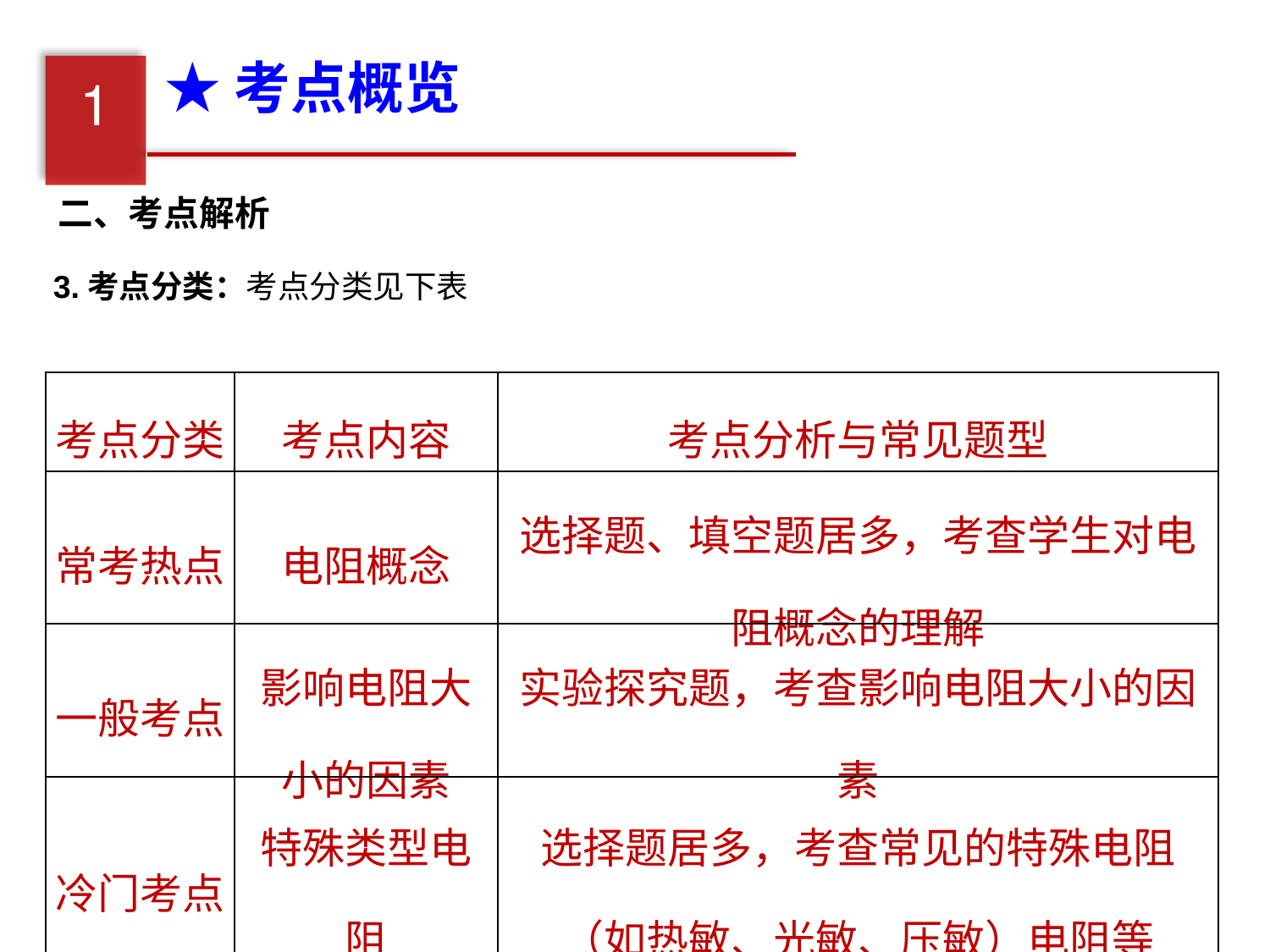

★考点概览

1
二、考点解析
3.考点分类：考点分类见下表
| 考点分类 | 考点内容 | 考点分析与常见题型 |
| --- | --- | --- |
| 常考热点 | 电阻概念 | 选择题、填空题居多，考查学生对电阻概念的理解 |
| 一般考点 | 影响电阻大小的因素 | 实验探究题，考查影响电阻大小的因素 |
| 冷门考点 | 特殊类型电阻 | 选择题居多，考查常见的特殊电阻（如热敏、光敏、压敏）电阻等 |